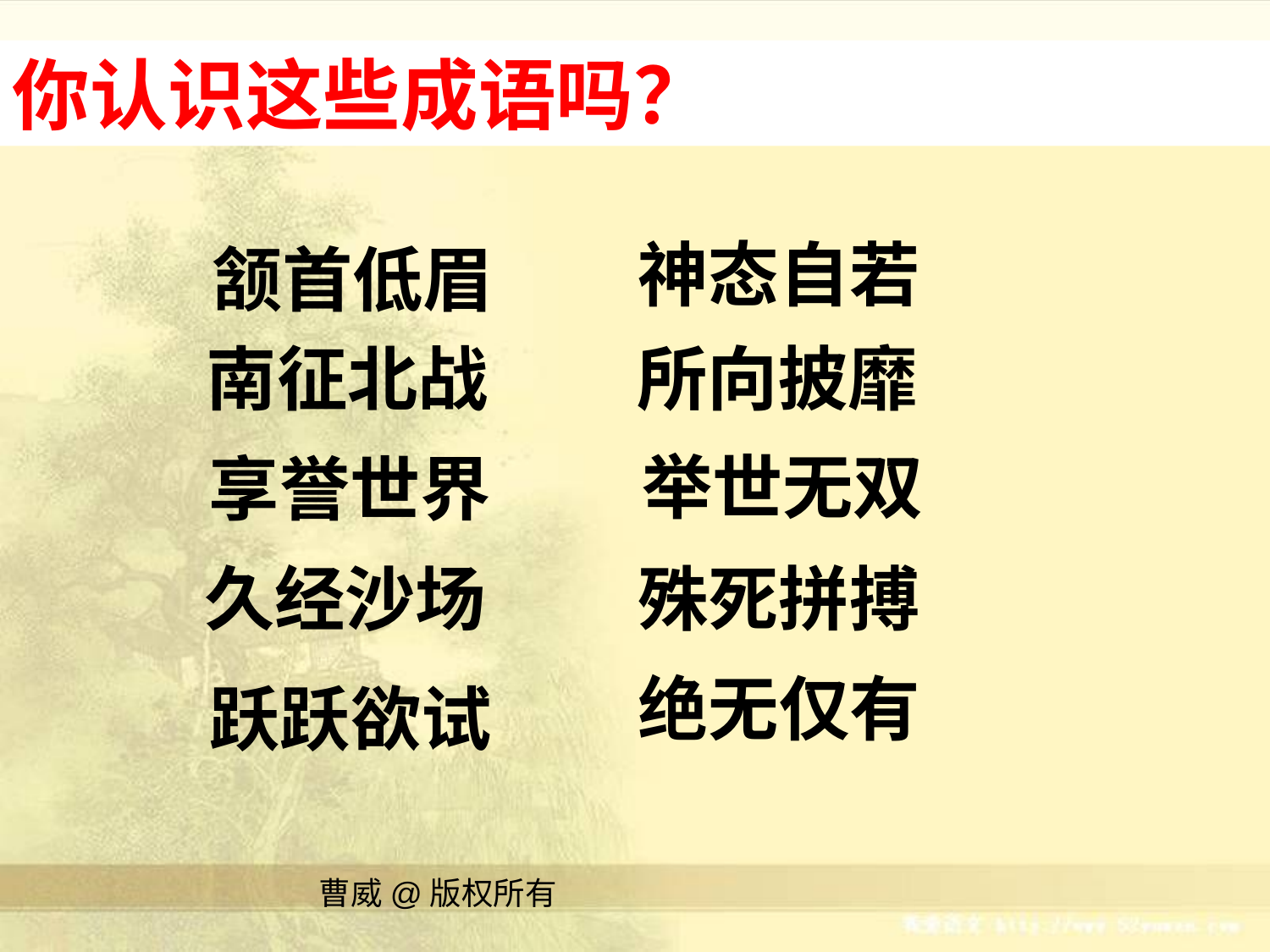

你认识这些成语吗？
神态自若
颔首低眉
南征北战
所向披靡
举世无双
享誉世界
久经沙场
殊死拼搏
绝无仅有
跃跃欲试